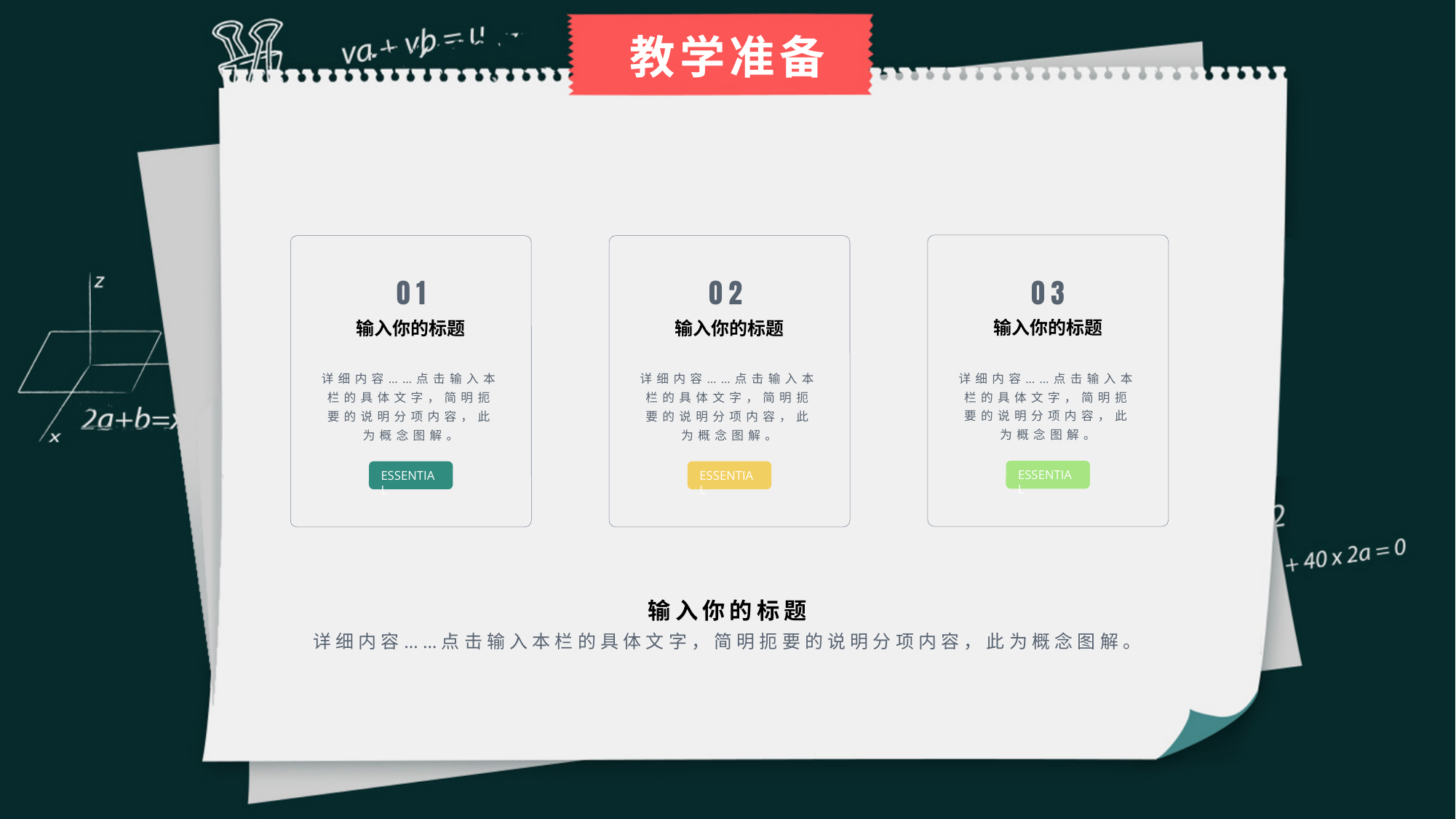

教学准备

0 3
输入你的标题

详细内容……点击输入本栏的具体文字，简明扼要的说明分项内容，此为概念图解。
ESSENTIAL

0 1
输入你的标题

详细内容……点击输入本栏的具体文字，简明扼要的说明分项内容，此为概念图解。
ESSENTIAL

0 2
输入你的标题

详细内容……点击输入本栏的具体文字，简明扼要的说明分项内容，此为概念图解。
ESSENTIAL
输入你的标题
详细内容……点击输入本栏的具体文字，简明扼要的说明分项内容，此为概念图解。